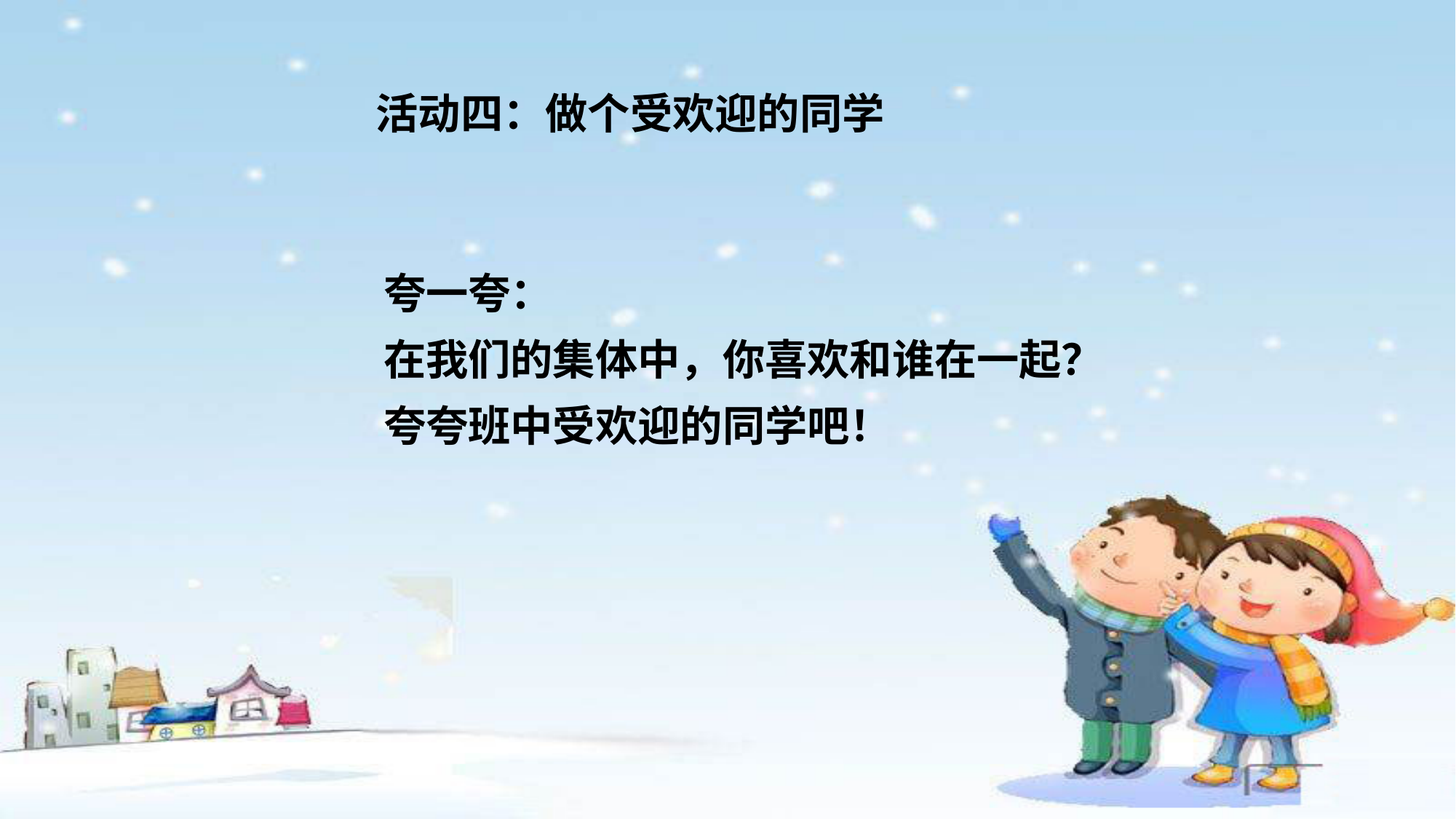

活动四：做个受欢迎的同学
夸一夸：
在我们的集体中，你喜欢和谁在一起？夸夸班中受欢迎的同学吧！